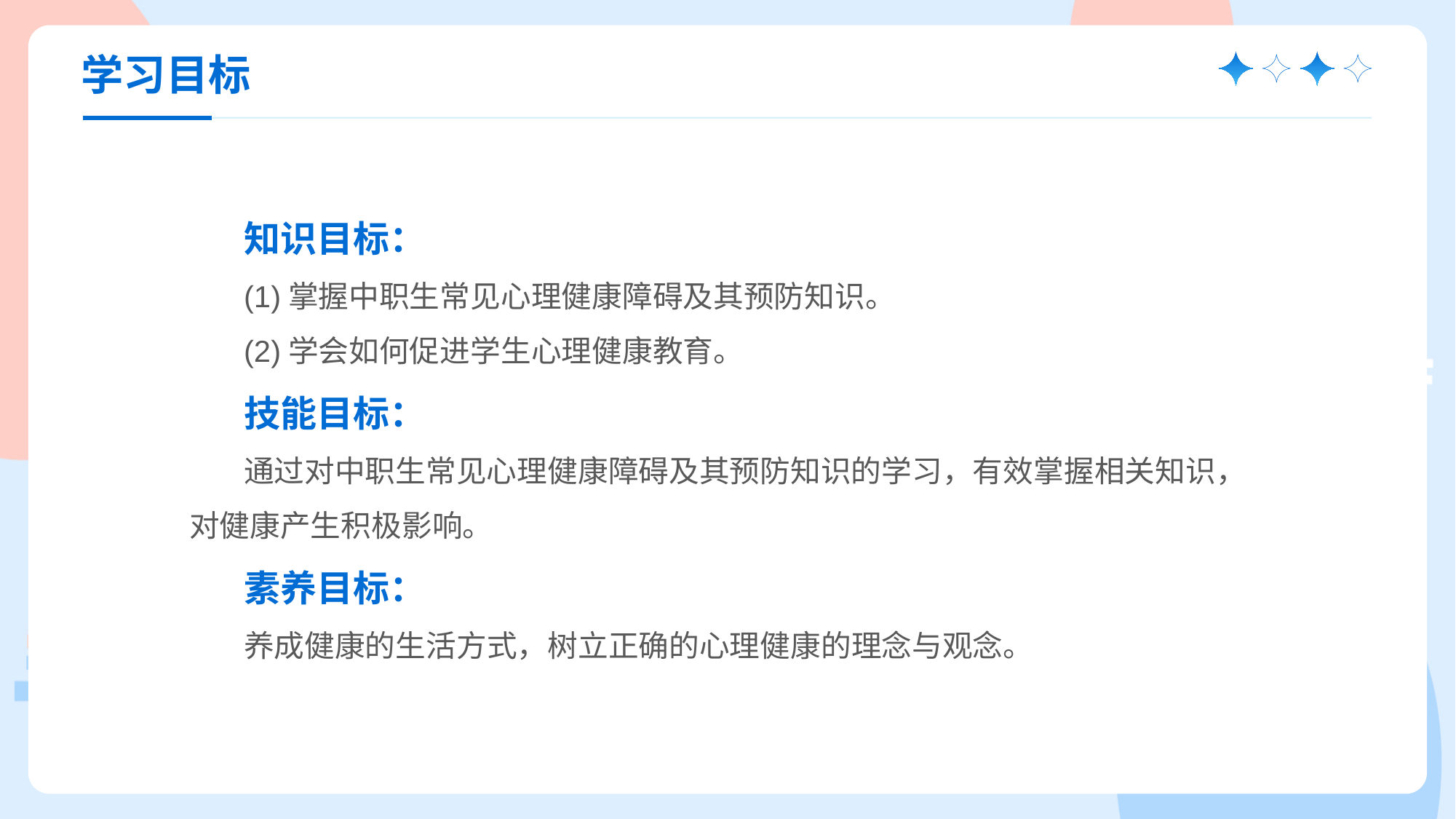

学习目标
知识目标：
(1)掌握中职生常见心理健康障碍及其预防知识。
(2)学会如何促进学生心理健康教育。
技能目标：
通过对中职生常见心理健康障碍及其预防知识的学习，有效掌握相关知识，对健康产生积极影响。
素养目标：
养成健康的生活方式，树立正确的心理健康的理念与观念。